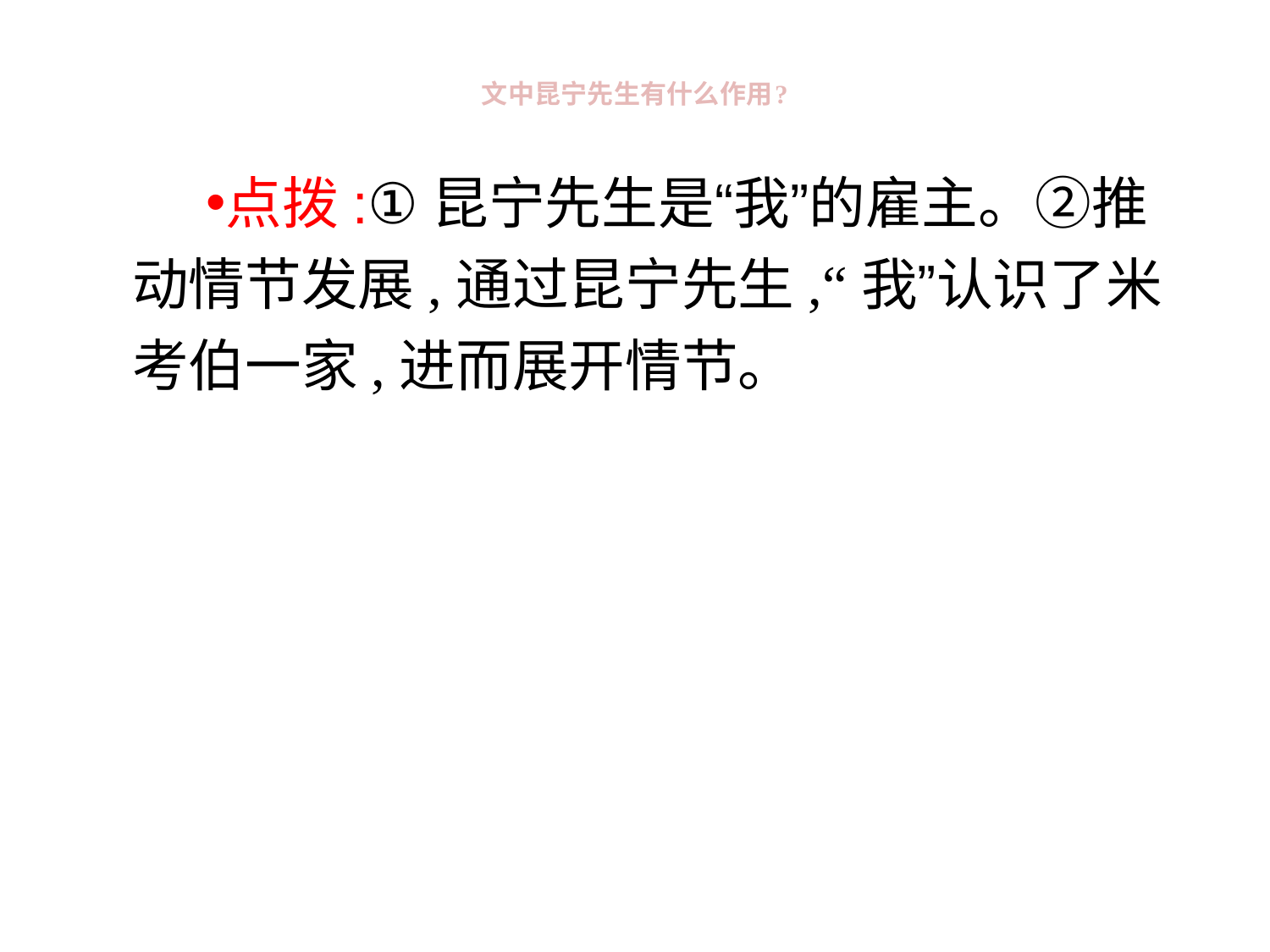

# 文中昆宁先生有什么作用?
点拨:①昆宁先生是“我”的雇主。②推动情节发展,通过昆宁先生,“我”认识了米考伯一家,进而展开情节。